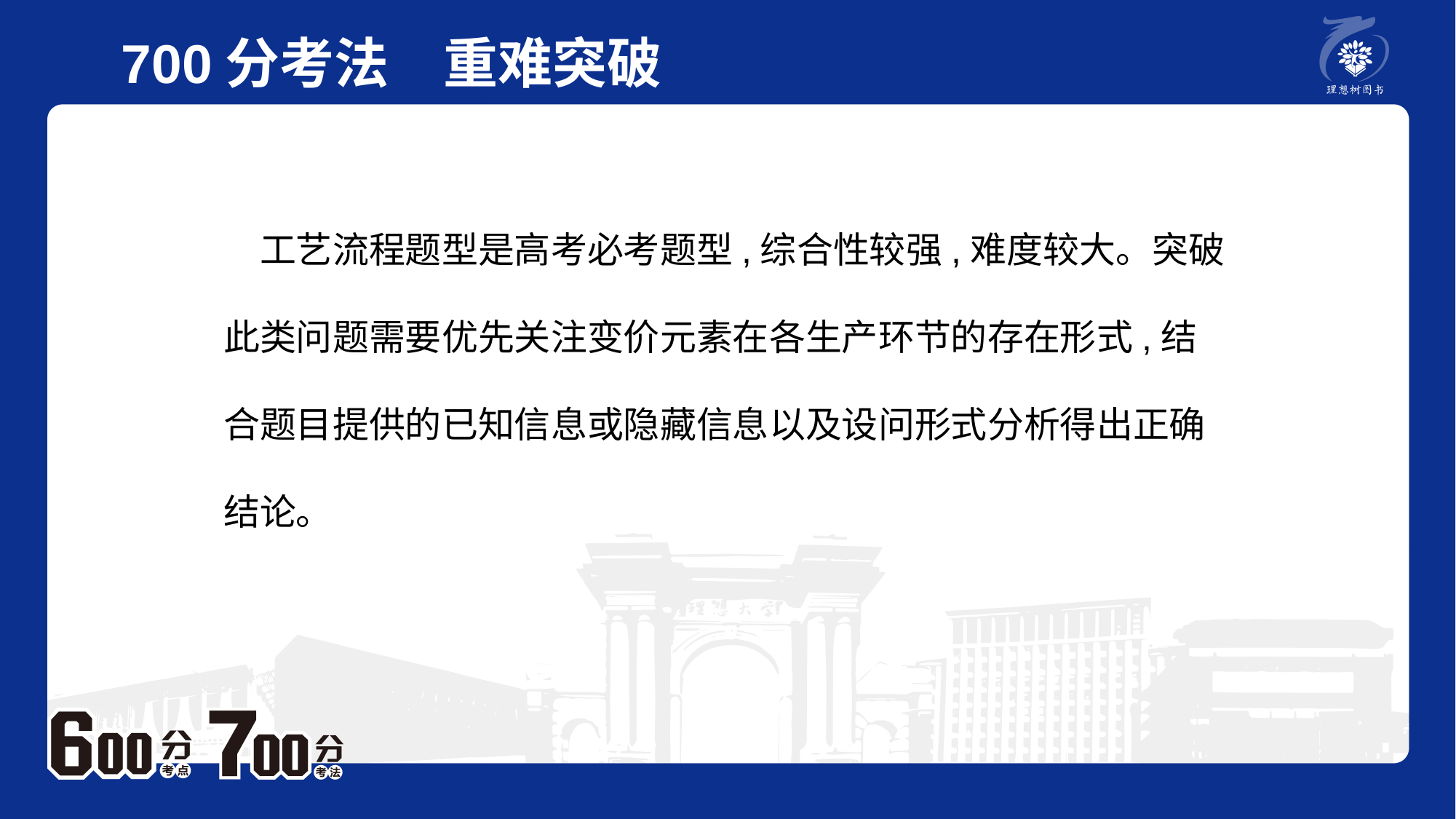

700分考法　重难突破
　工艺流程题型是高考必考题型,综合性较强,难度较大。突破此类问题需要优先关注变价元素在各生产环节的存在形式,结合题目提供的已知信息或隐藏信息以及设问形式分析得出正确结论。